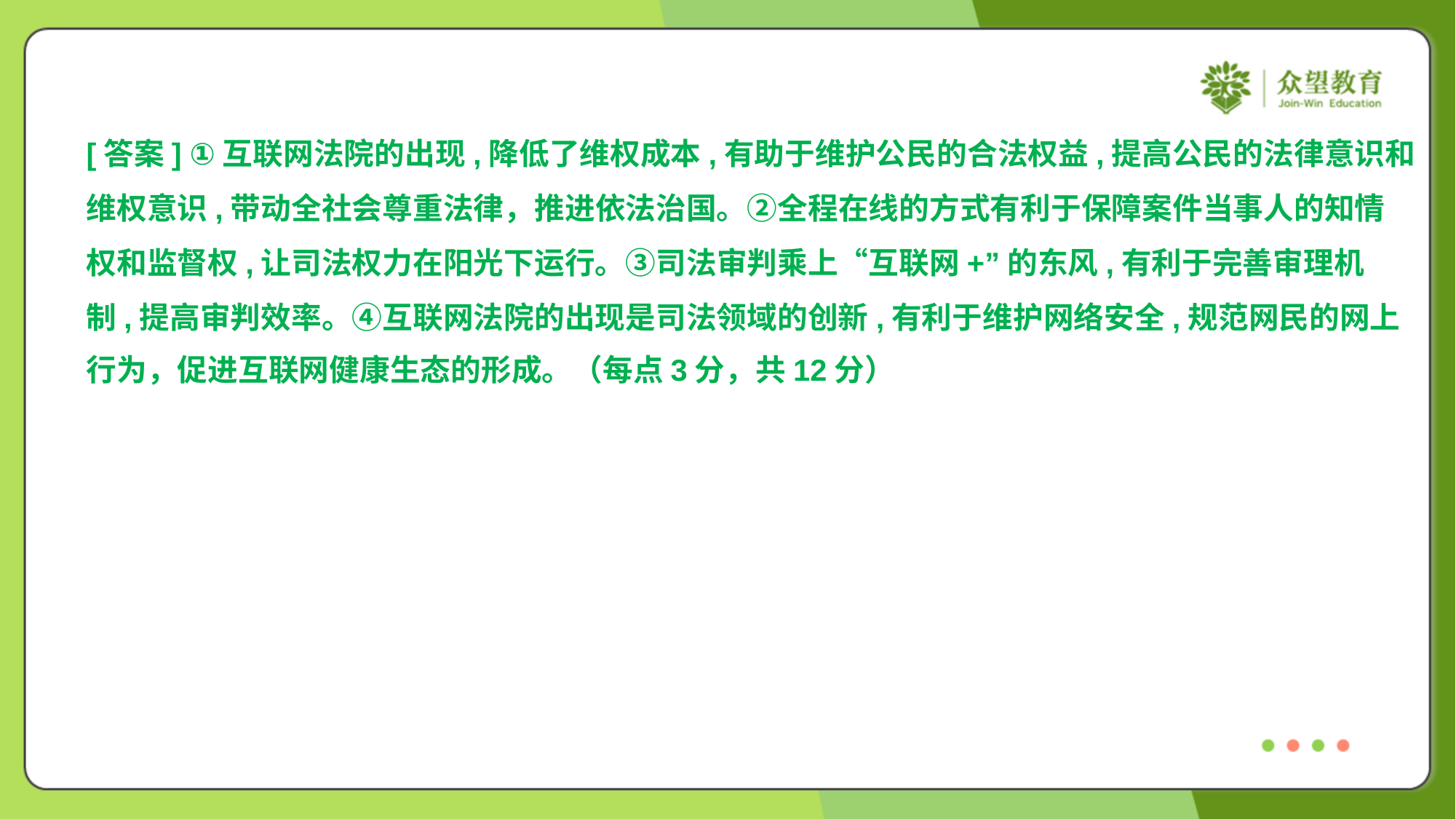

[答案] ①互联网法院的出现,降低了维权成本,有助于维护公民的合法权益,提高公民的法律意识和
维权意识,带动全社会尊重法律，推进依法治国。②全程在线的方式有利于保障案件当事人的知情
权和监督权,让司法权力在阳光下运行。③司法审判乘上“互联网+”的东风,有利于完善审理机
制,提高审判效率。④互联网法院的出现是司法领域的创新,有利于维护网络安全,规范网民的网上
行为，促进互联网健康生态的形成。（每点3分，共12分）